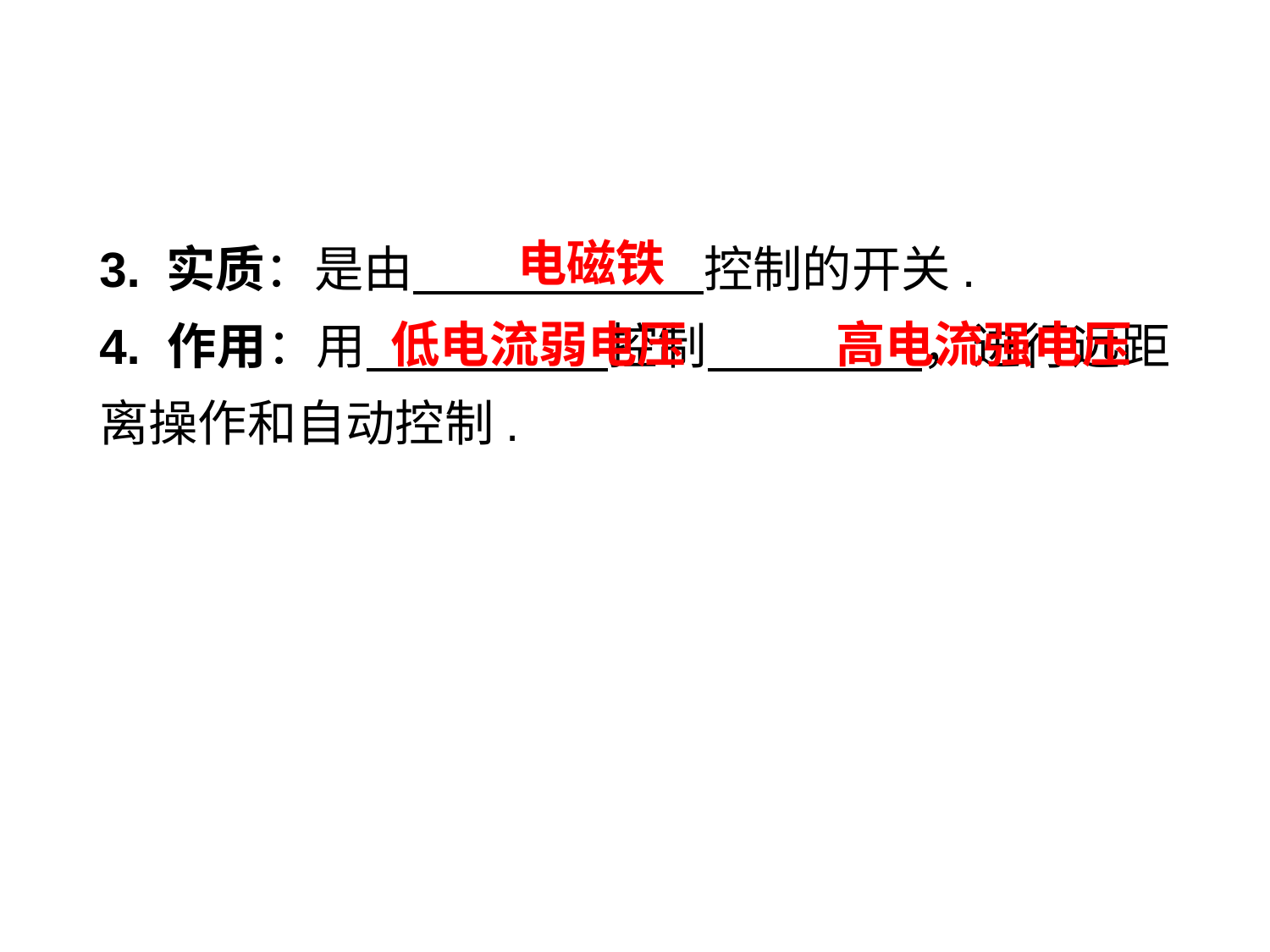

3. 实质：是由　　             　控制的开关.
4. 作用：用　　        　控制　　          ，进行远距离操作和自动控制.
电磁铁
低电流弱电压
高电流强电压